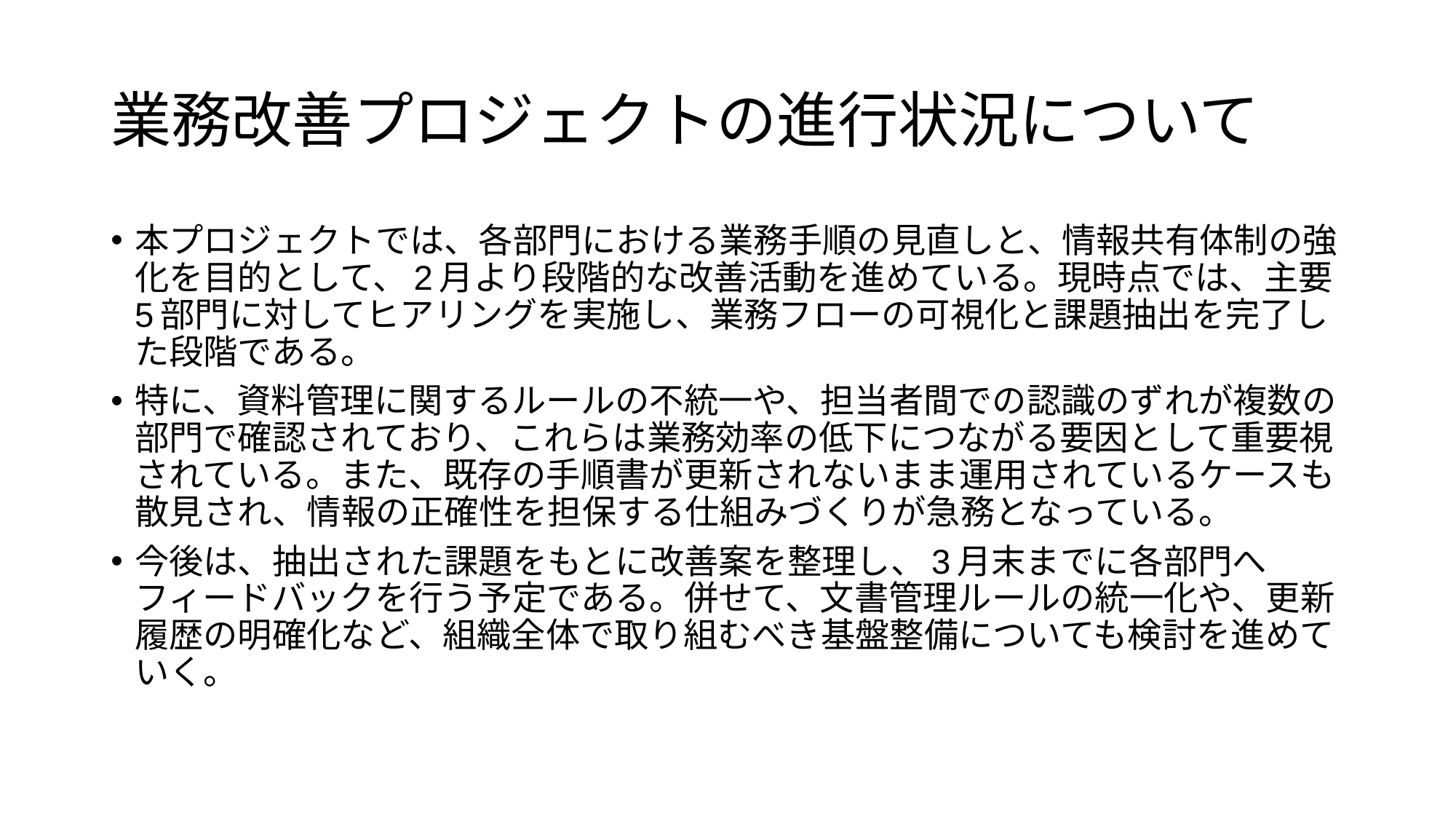

# 業務改善プロジェクトの進行状況について
本プロジェクトでは、各部門における業務手順の見直しと、情報共有体制の強化を目的として、2月より段階的な改善活動を進めている。現時点では、主要5部門に対してヒアリングを実施し、業務フローの可視化と課題抽出を完了した段階である。
特に、資料管理に関するルールの不統一や、担当者間での認識のずれが複数の部門で確認されており、これらは業務効率の低下につながる要因として重要視されている。また、既存の手順書が更新されないまま運用されているケースも散見され、情報の正確性を担保する仕組みづくりが急務となっている。
今後は、抽出された課題をもとに改善案を整理し、3月末までに各部門へフィードバックを行う予定である。併せて、文書管理ルールの統一化や、更新履歴の明確化など、組織全体で取り組むべき基盤整備についても検討を進めていく。